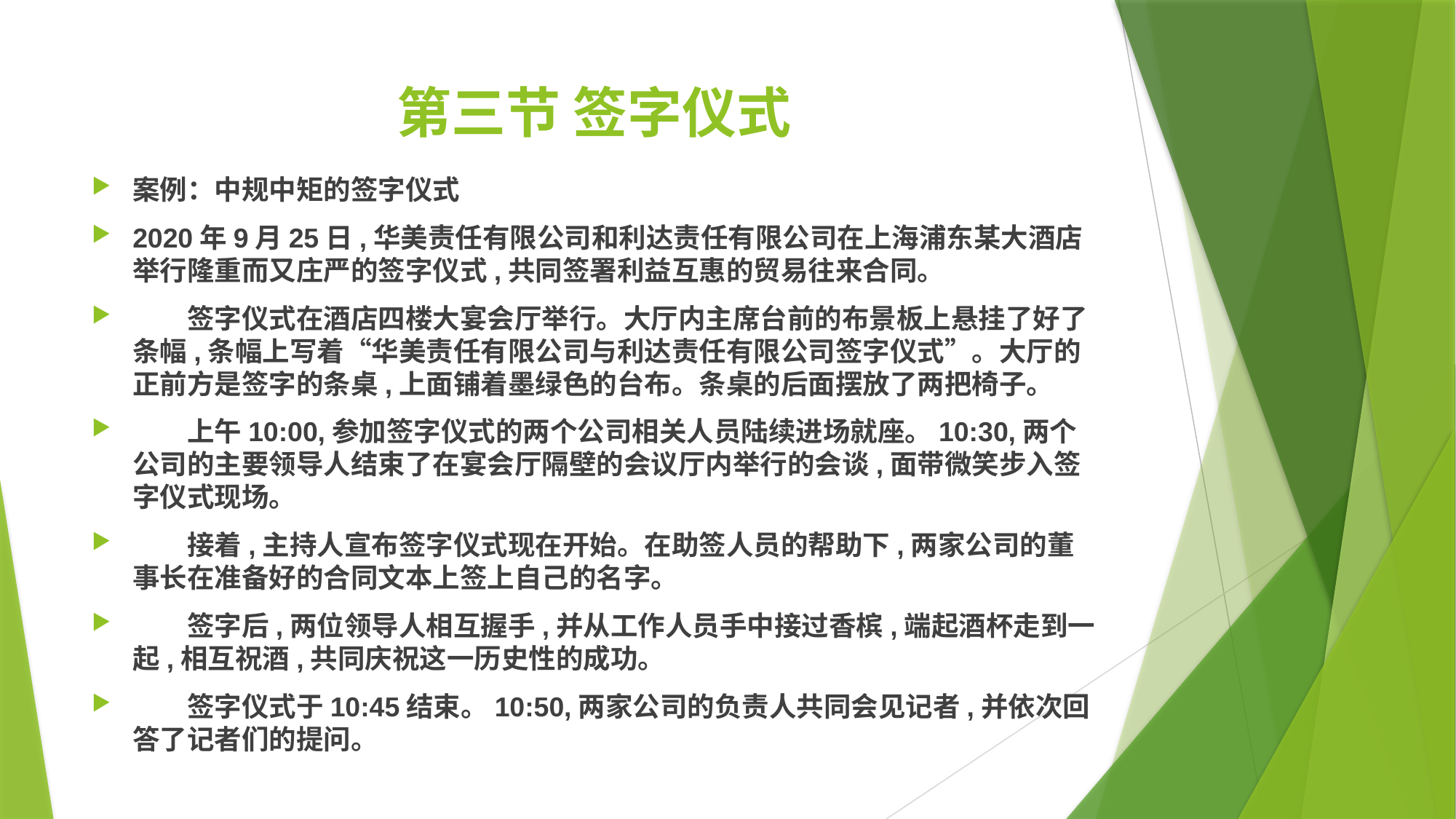

# 第三节 签字仪式
案例：中规中矩的签字仪式
2020年9月25日,华美责任有限公司和利达责任有限公司在上海浦东某大酒店举行隆重而又庄严的签字仪式,共同签署利益互惠的贸易往来合同。
　　签字仪式在酒店四楼大宴会厅举行。大厅内主席台前的布景板上悬挂了好了条幅,条幅上写着“华美责任有限公司与利达责任有限公司签字仪式”。大厅的正前方是签字的条桌,上面铺着墨绿色的台布。条桌的后面摆放了两把椅子。
　　上午10:00,参加签字仪式的两个公司相关人员陆续进场就座。10:30,两个公司的主要领导人结束了在宴会厅隔壁的会议厅内举行的会谈,面带微笑步入签字仪式现场。
　　接着,主持人宣布签字仪式现在开始。在助签人员的帮助下,两家公司的董事长在准备好的合同文本上签上自己的名字。
　　签字后,两位领导人相互握手,并从工作人员手中接过香槟,端起酒杯走到一起,相互祝酒,共同庆祝这一历史性的成功。
　　签字仪式于10:45结束。10:50,两家公司的负责人共同会见记者,并依次回答了记者们的提问。